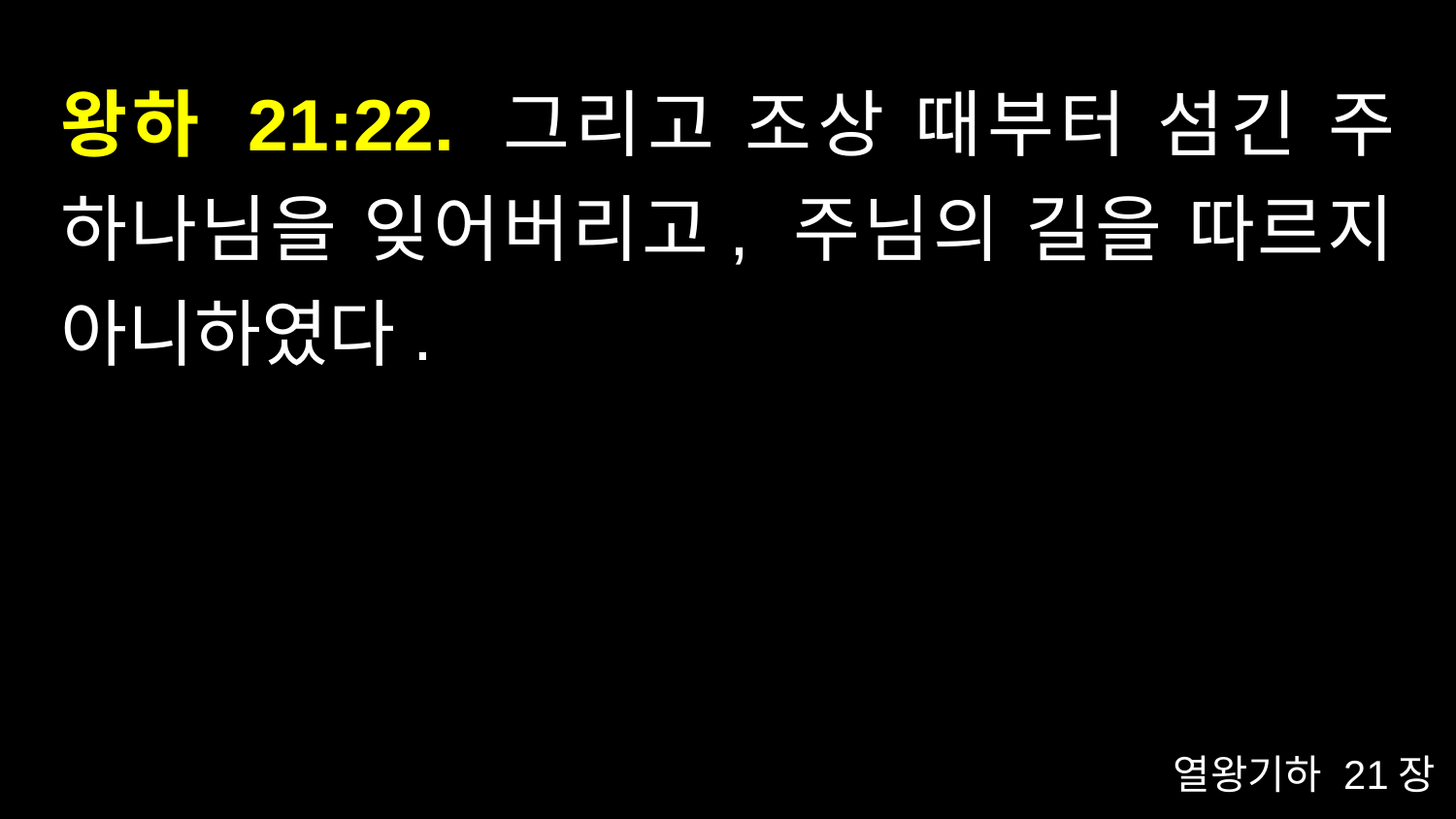

# 왕하 21:22. 그리고 조상 때부터 섬긴 주 하나님을 잊어버리고, 주님의 길을 따르지 아니하였다.
열왕기하 21장